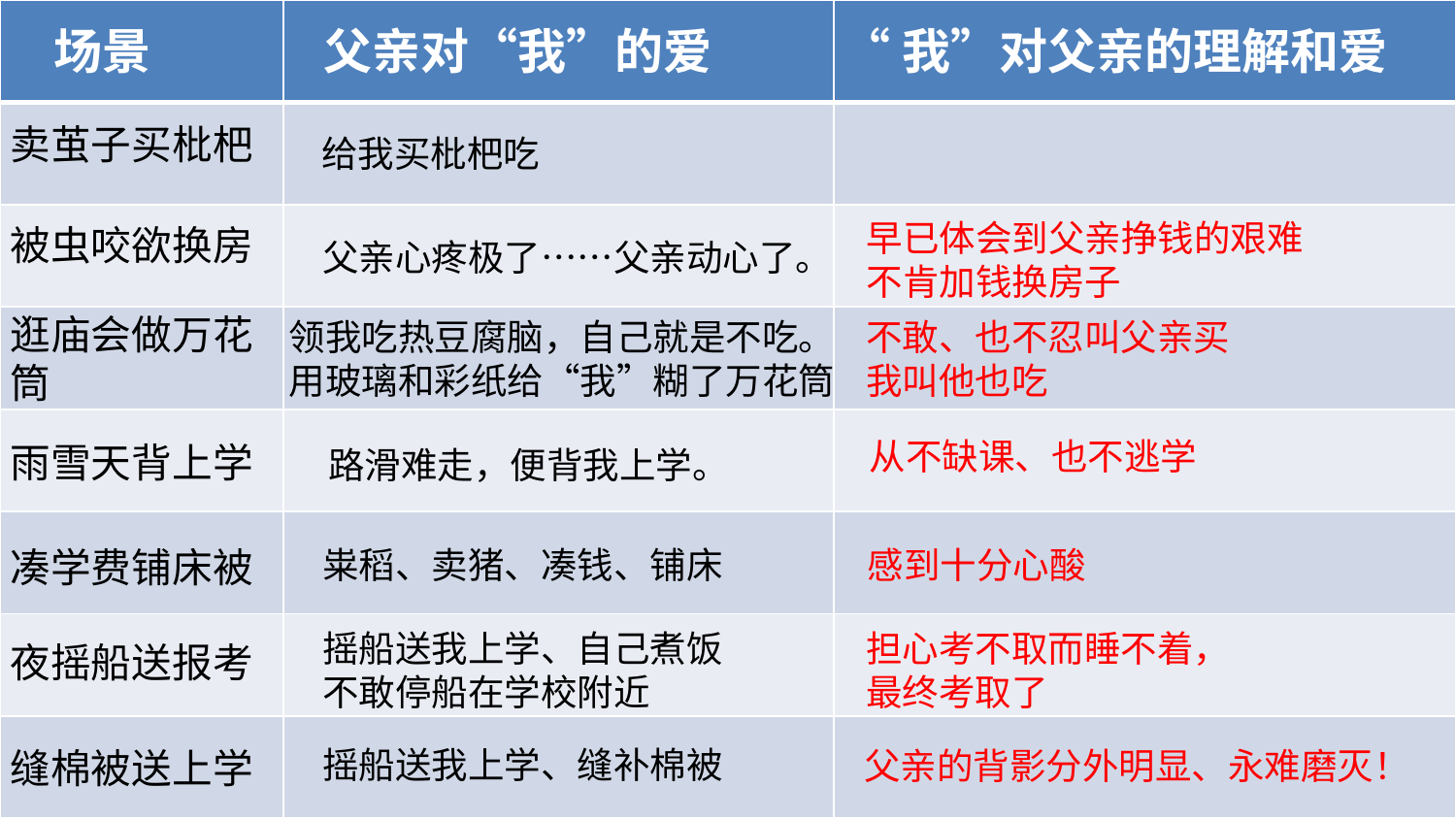

|  |  |  |
| --- | --- | --- |
|  |  |  |
|  |  |  |
|  |  |  |
|  |  |  |
|  |  |  |
|  |  |  |
|  |  |  |
“我”对父亲的理解和爱
场景
父亲对“我”的爱
卖茧子买枇杷
给我买枇杷吃
早已体会到父亲挣钱的艰难
不肯加钱换房子
被虫咬欲换房
父亲心疼极了……父亲动心了。
逛庙会做万花
筒
不敢、也不忍叫父亲买
我叫他也吃
领我吃热豆腐脑，自己就是不吃。
用玻璃和彩纸给“我”糊了万花筒
从不缺课、也不逃学
雨雪天背上学
路滑难走，便背我上学。
凑学费铺床被
粜稻、卖猪、凑钱、铺床
感到十分心酸
摇船送我上学、自己煮饭
不敢停船在学校附近
担心考不取而睡不着，
最终考取了
夜摇船送报考
缝棉被送上学
摇船送我上学、缝补棉被
父亲的背影分外明显、永难磨灭！